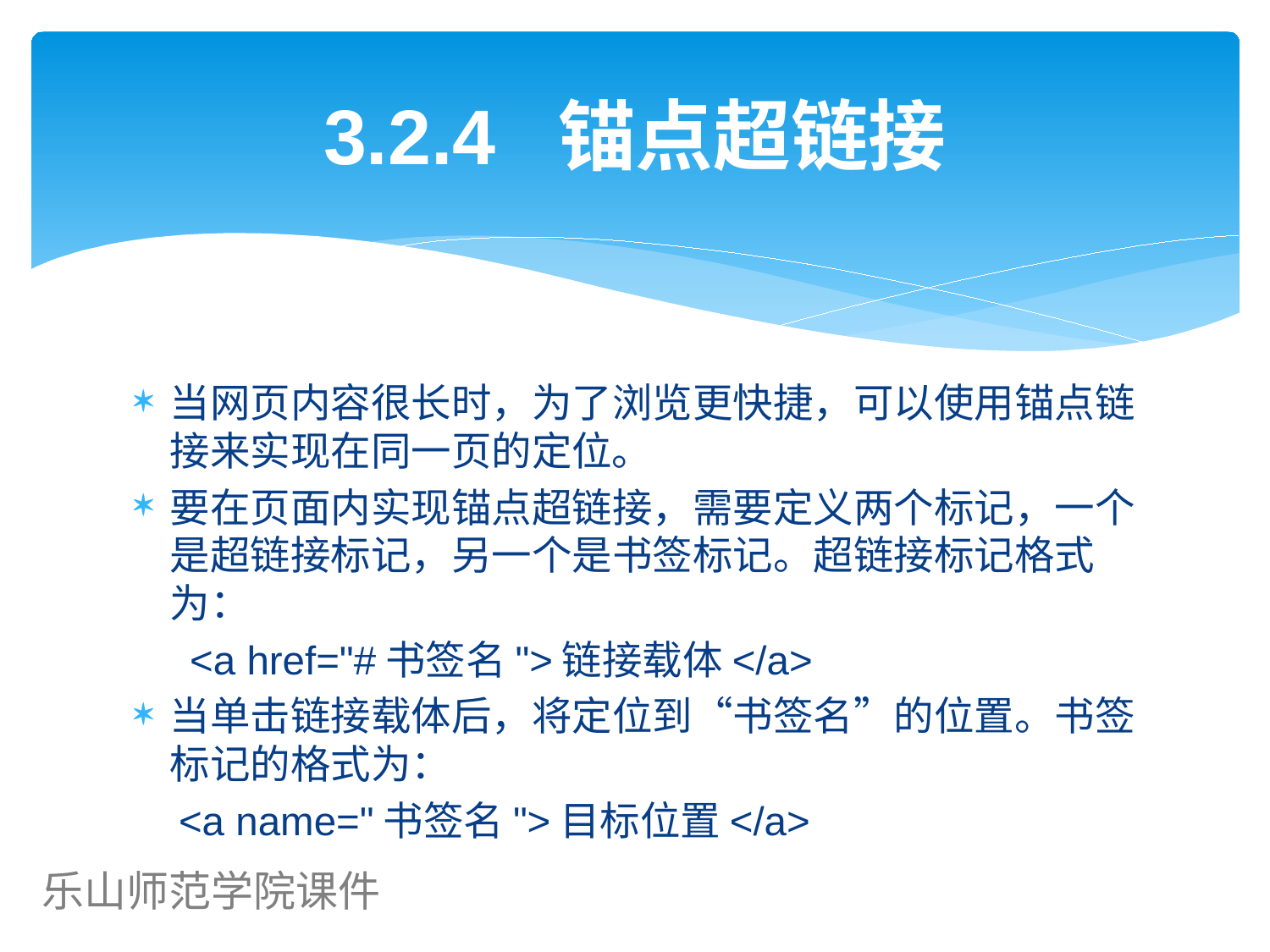

# 3.2.4  锚点超链接
当网页内容很长时，为了浏览更快捷，可以使用锚点链接来实现在同一页的定位。
要在页面内实现锚点超链接，需要定义两个标记，一个是超链接标记，另一个是书签标记。超链接标记格式为：
     <a href="#书签名">链接载体</a>
当单击链接载体后，将定位到“书签名”的位置。书签标记的格式为：
    <a name="书签名">目标位置</a>